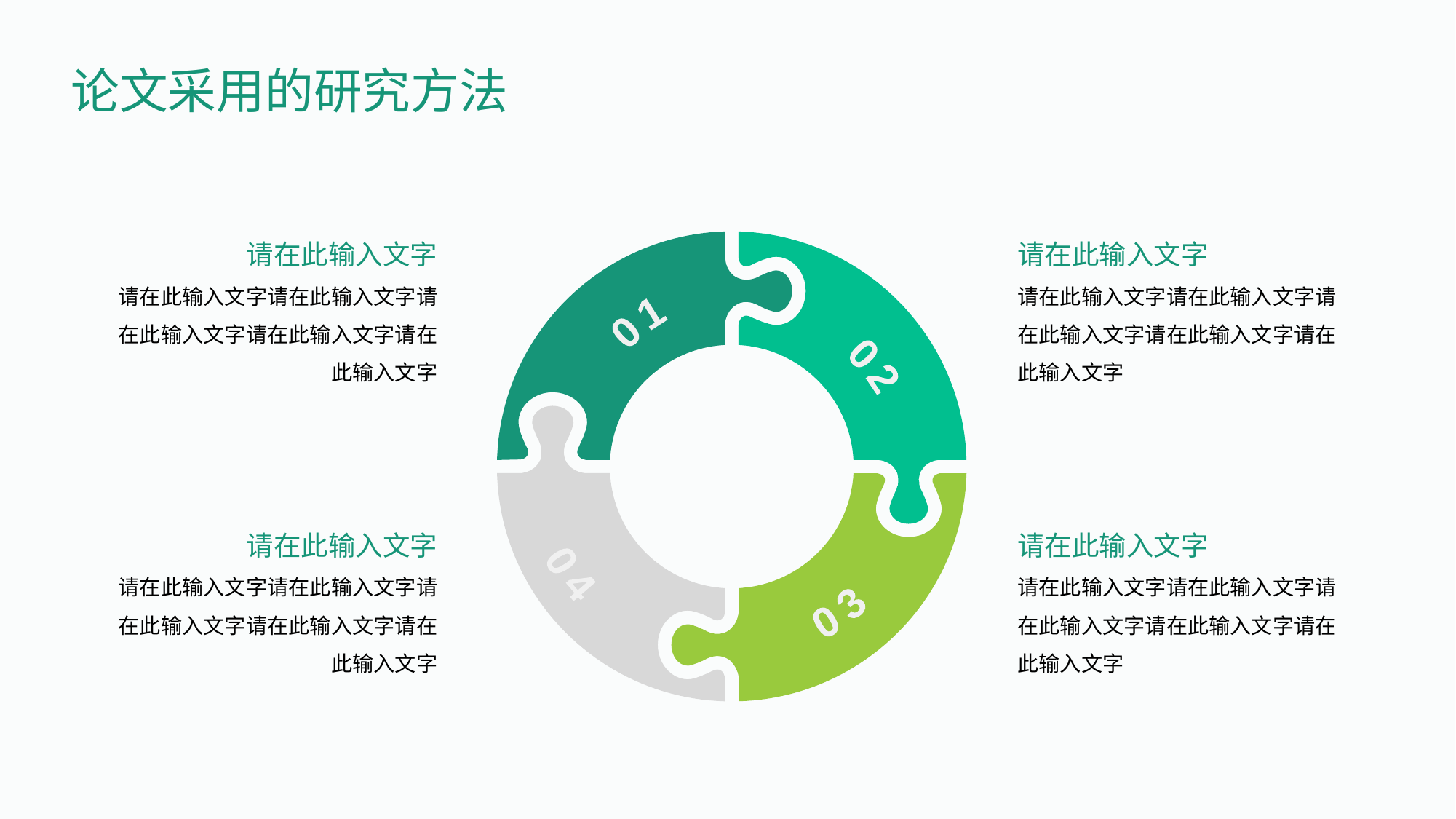

论文采用的研究方法
请在此输入文字
请在此输入文字请在此输入文字请在此输入文字请在此输入文字请在此输入文字
请在此输入文字
请在此输入文字请在此输入文字请在此输入文字请在此输入文字请在此输入文字

 01
 02

 04
 03
请在此输入文字
请在此输入文字请在此输入文字请在此输入文字请在此输入文字请在此输入文字
请在此输入文字
请在此输入文字请在此输入文字请在此输入文字请在此输入文字请在此输入文字